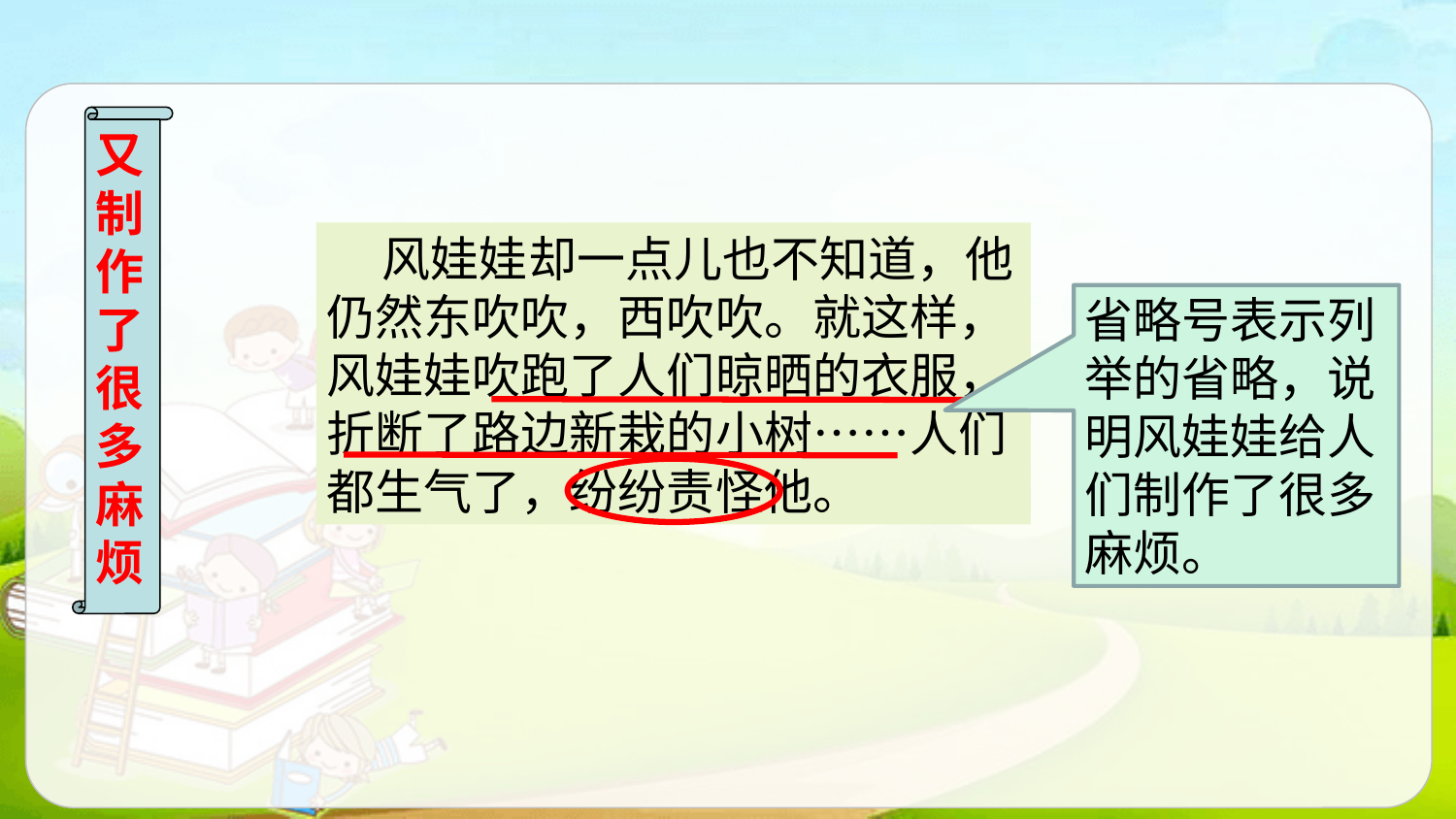

又制作了很多麻烦
    风娃娃却一点儿也不知道，他仍然东吹吹，西吹吹。就这样，风娃娃吹跑了人们晾晒的衣服，折断了路边新栽的小树……人们都生气了，纷纷责怪他。
省略号表示列举的省略，说明风娃娃给人们制作了很多麻烦。